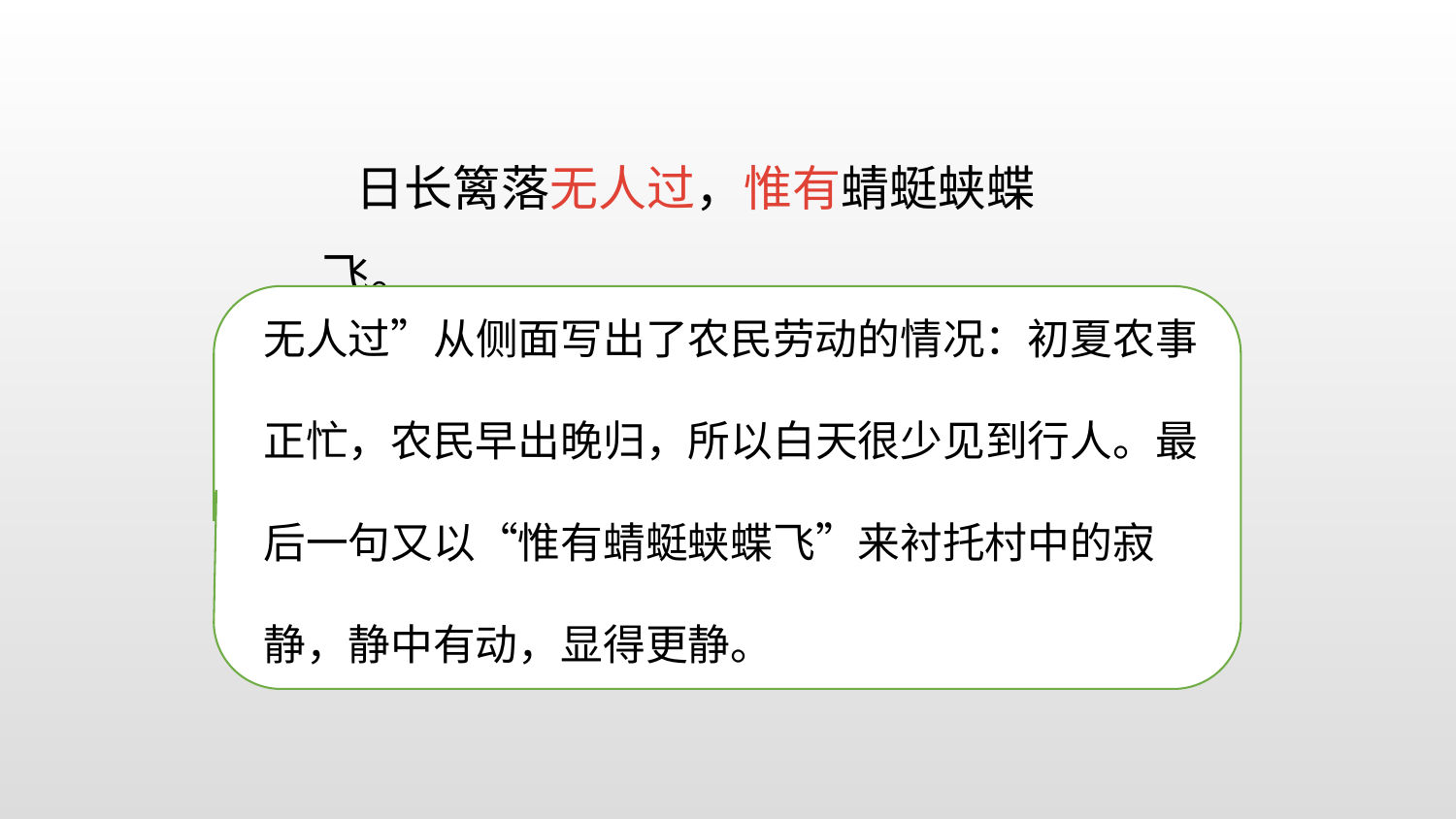

日长篱落无人过，惟有蜻蜓蛱蝶飞。
无人过”从侧面写出了农民劳动的情况：初夏农事正忙，农民早出晚归，所以白天很少见到行人。最后一句又以“惟有蜻蜓蛱蝶飞”来衬托村中的寂静，静中有动，显得更静。